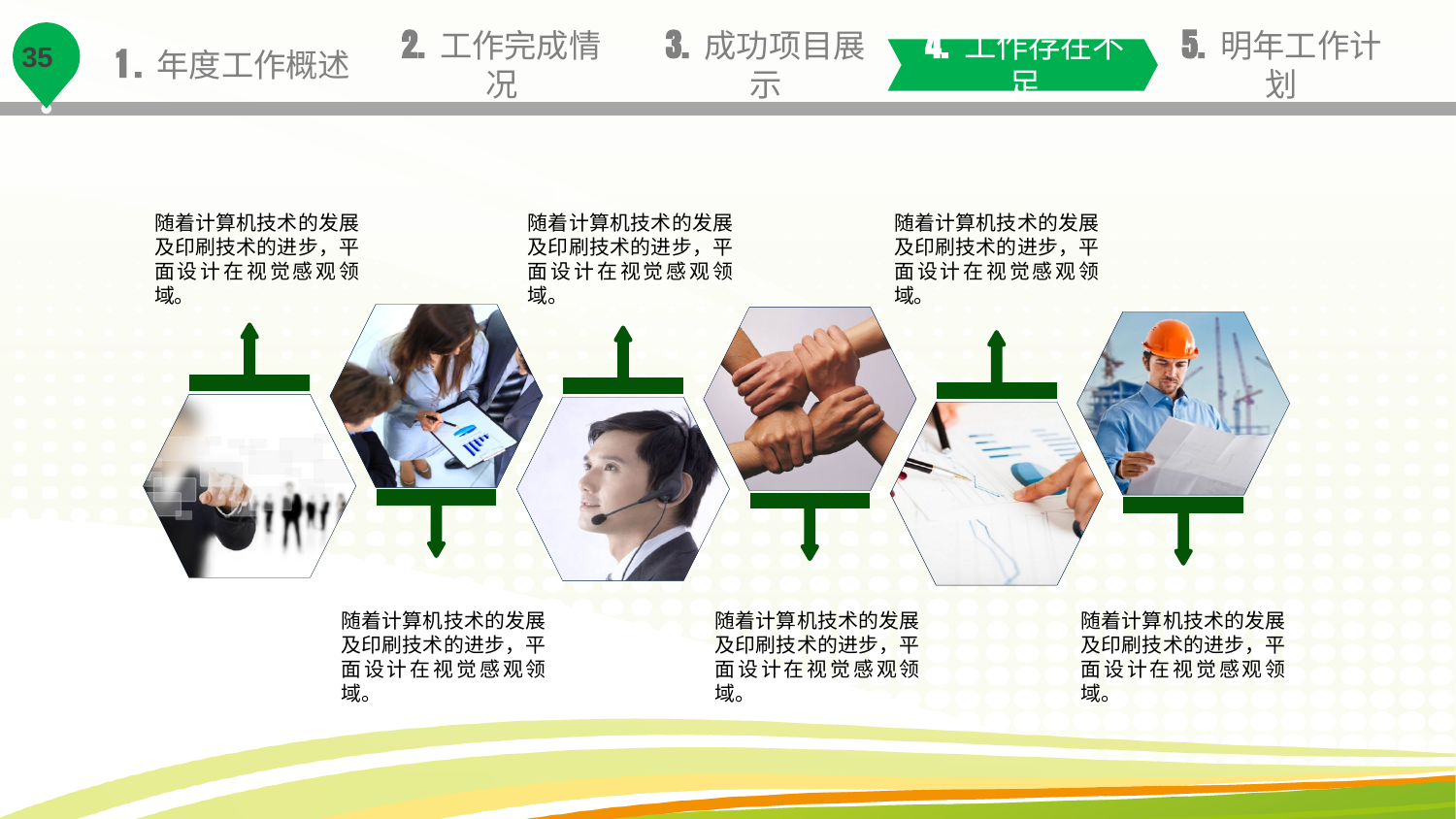

1 . 年度工作概述
2. 工作完成情况
3. 成功项目展示
4. 工作存在不足
5. 明年工作计划
随着计算机技术的发展及印刷技术的进步，平面设计在视觉感观领域。
随着计算机技术的发展及印刷技术的进步，平面设计在视觉感观领域。
随着计算机技术的发展及印刷技术的进步，平面设计在视觉感观领域。

随着计算机技术的发展及印刷技术的进步，平面设计在视觉感观领域。
随着计算机技术的发展及印刷技术的进步，平面设计在视觉感观领域。
随着计算机技术的发展及印刷技术的进步，平面设计在视觉感观领域。